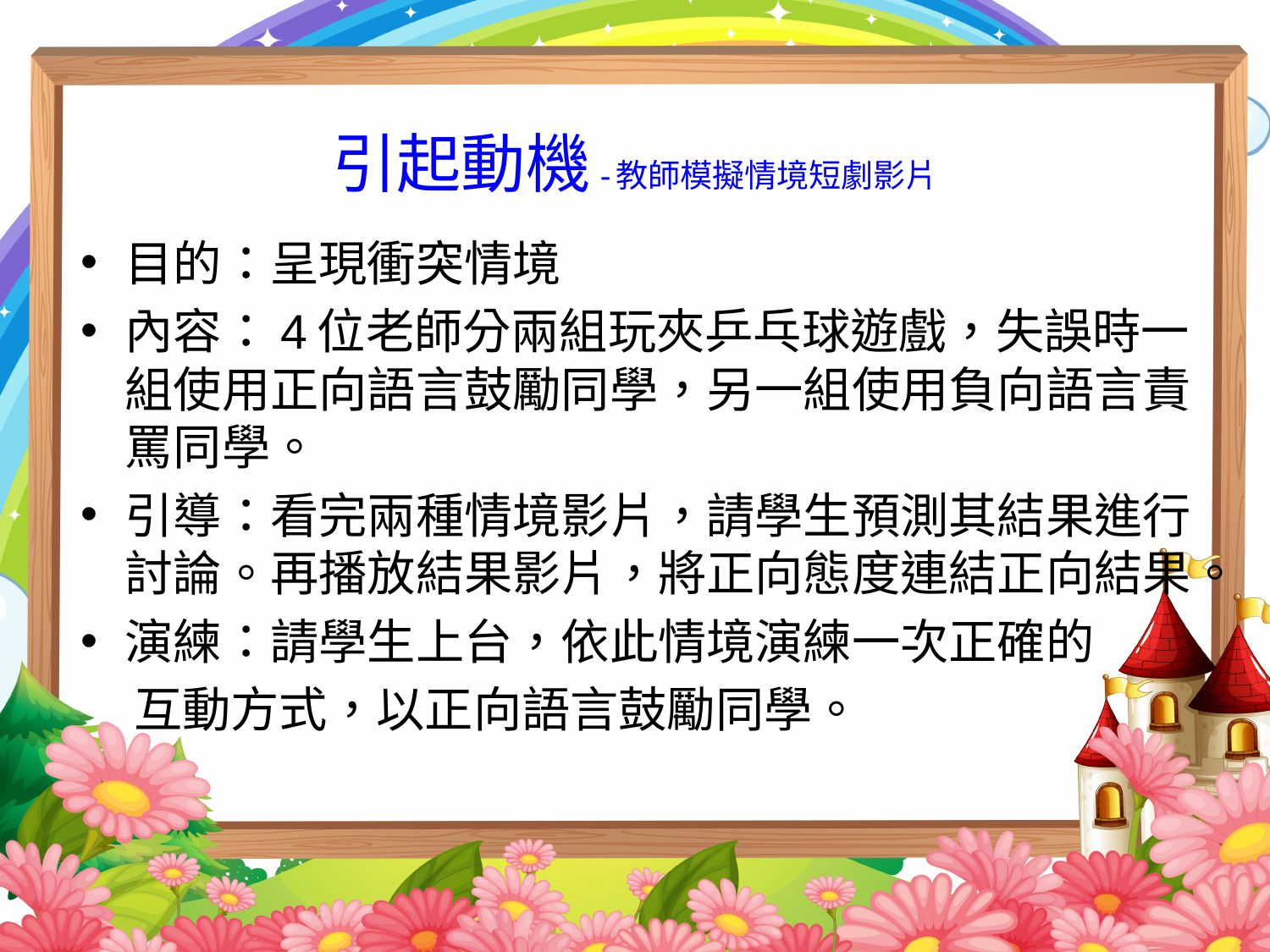

# 引起動機-教師模擬情境短劇影片
目的：呈現衝突情境
內容：4位老師分兩組玩夾乒乓球遊戲，失誤時一組使用正向語言鼓勵同學，另一組使用負向語言責罵同學。
引導：看完兩種情境影片，請學生預測其結果進行討論。再播放結果影片，將正向態度連結正向結果。
演練：請學生上台，依此情境演練一次正確的
    互動方式，以正向語言鼓勵同學。